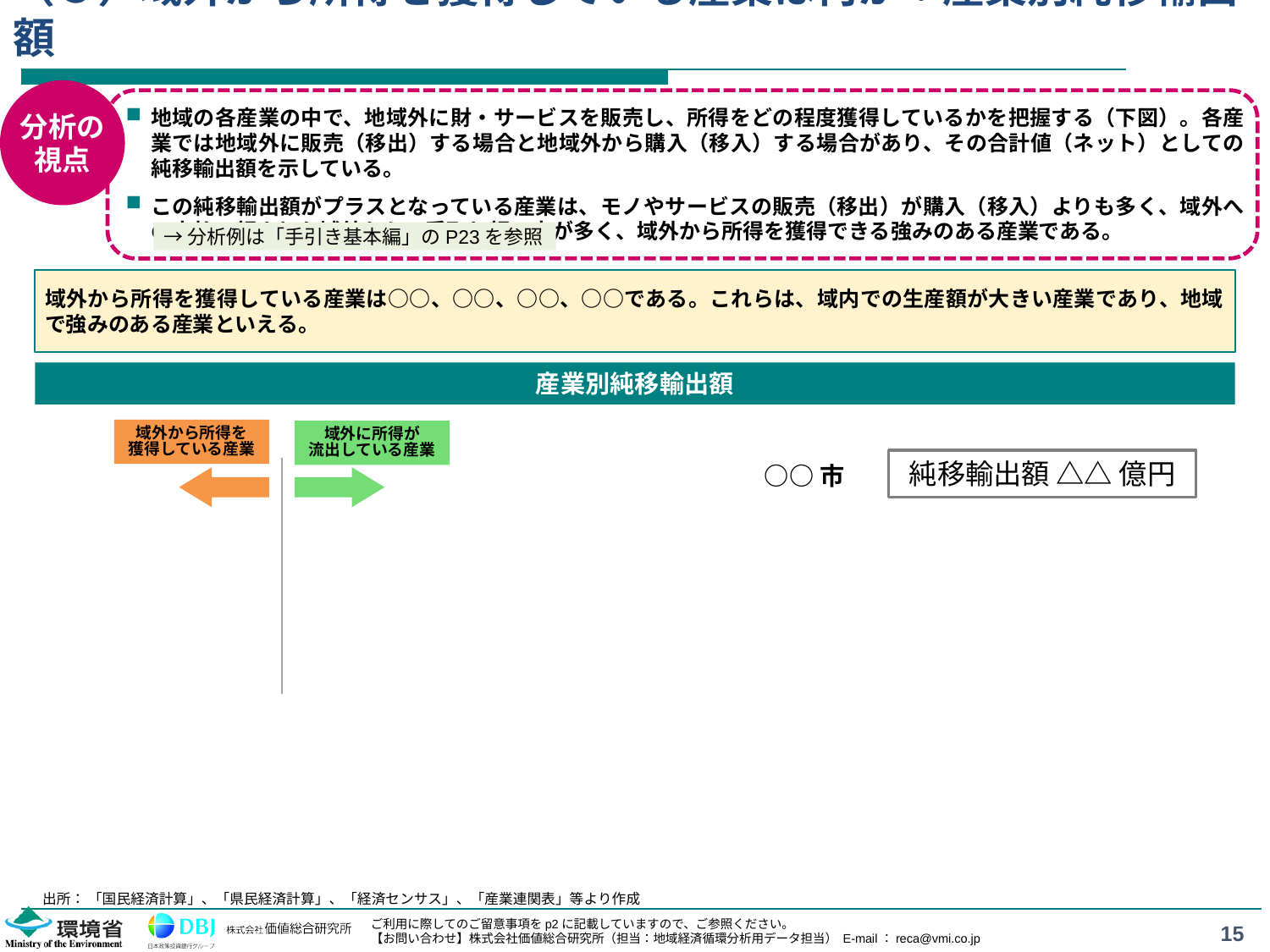

# （３）域外から所得を獲得している産業は何か：産業別純移輸出額
分析の
視点
地域の各産業の中で、地域外に財・サービスを販売し、所得をどの程度獲得しているかを把握する（下図）。各産業では地域外に販売（移出）する場合と地域外から購入（移入）する場合があり、その合計値（ネット）としての純移輸出額を示している。
この純移輸出額がプラスとなっている産業は、モノやサービスの販売（移出）が購入（移入）よりも多く、域外への支払い額よりも域外からの受取り額の方が多く、域外から所得を獲得できる強みのある産業である。
→分析例は「手引き基本編」のP23を参照
域外から所得を獲得している産業は○○、○○、○○、○○である。これらは、域内での生産額が大きい産業であり、地域で強みのある産業といえる。
産業別純移輸出額
域外から所得を
獲得している産業
域外に所得が
流出している産業
純移輸出額 △△ 億円
○○市

出所： 「国民経済計算」、「県民経済計算」、「経済センサス」、「産業連関表」等より作成
15